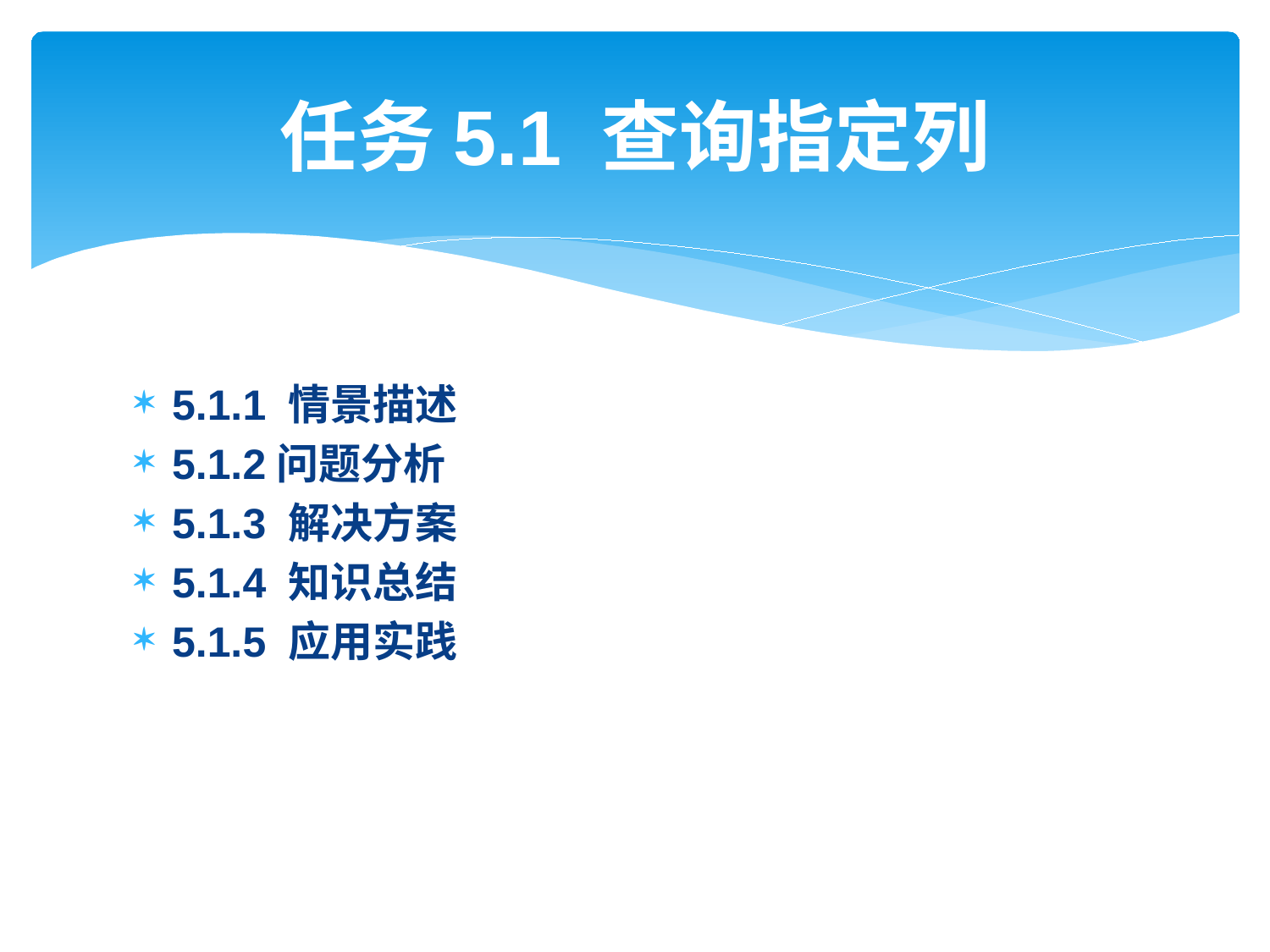

# 任务5.1 查询指定列
5.1.1 情景描述
5.1.2问题分析
5.1.3 解决方案
5.1.4 知识总结
5.1.5 应用实践